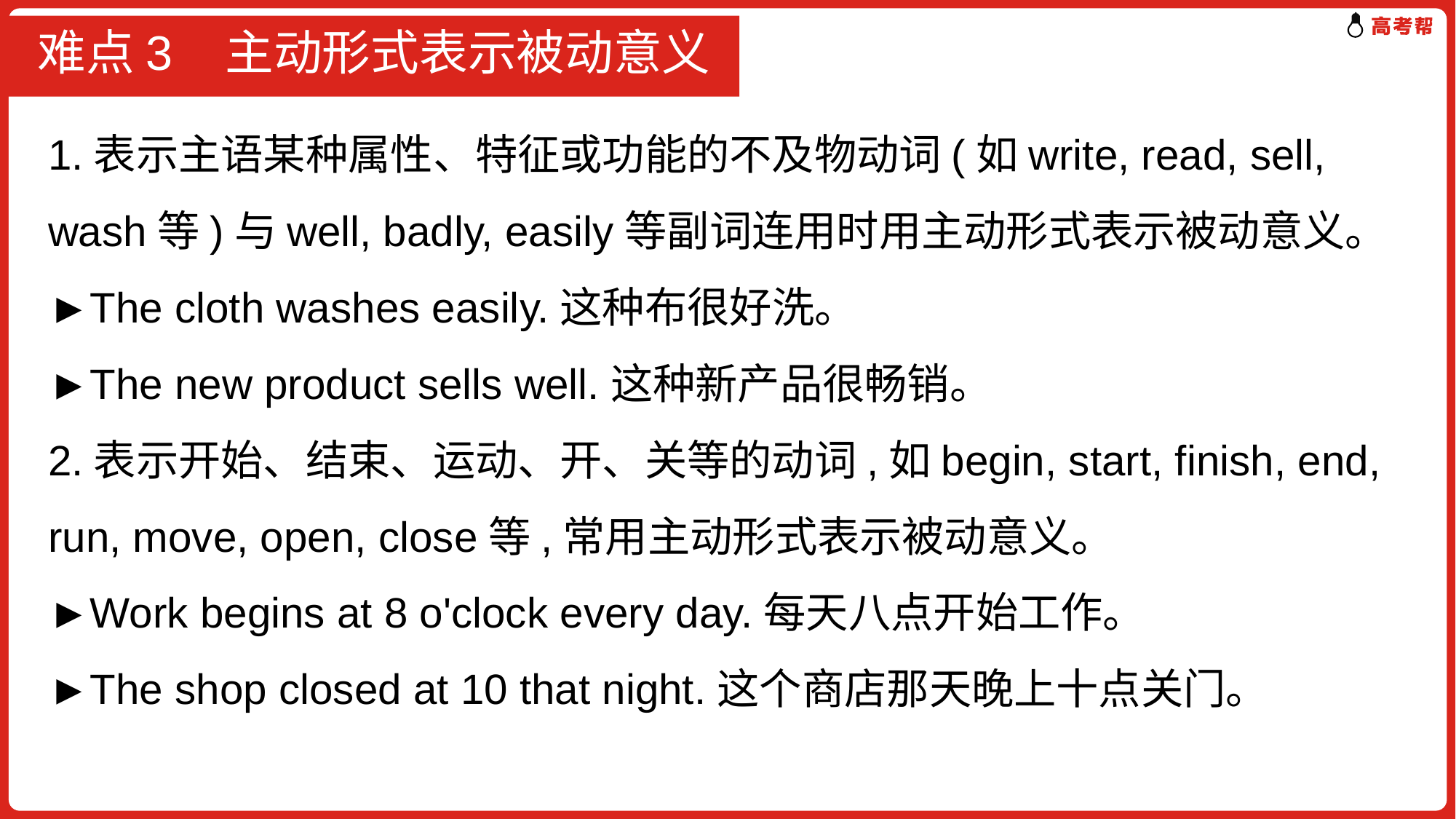

# 难点3   主动形式表示被动意义
1.表示主语某种属性、特征或功能的不及物动词(如write, read, sell, wash等)与well, badly, easily等副词连用时用主动形式表示被动意义。
►The cloth washes easily.这种布很好洗。
►The new product sells well.这种新产品很畅销。
2.表示开始、结束、运动、开、关等的动词,如begin, start, finish, end, run, move, open, close等,常用主动形式表示被动意义。
►Work begins at 8 o'clock every day.每天八点开始工作。
►The shop closed at 10 that night.这个商店那天晚上十点关门。